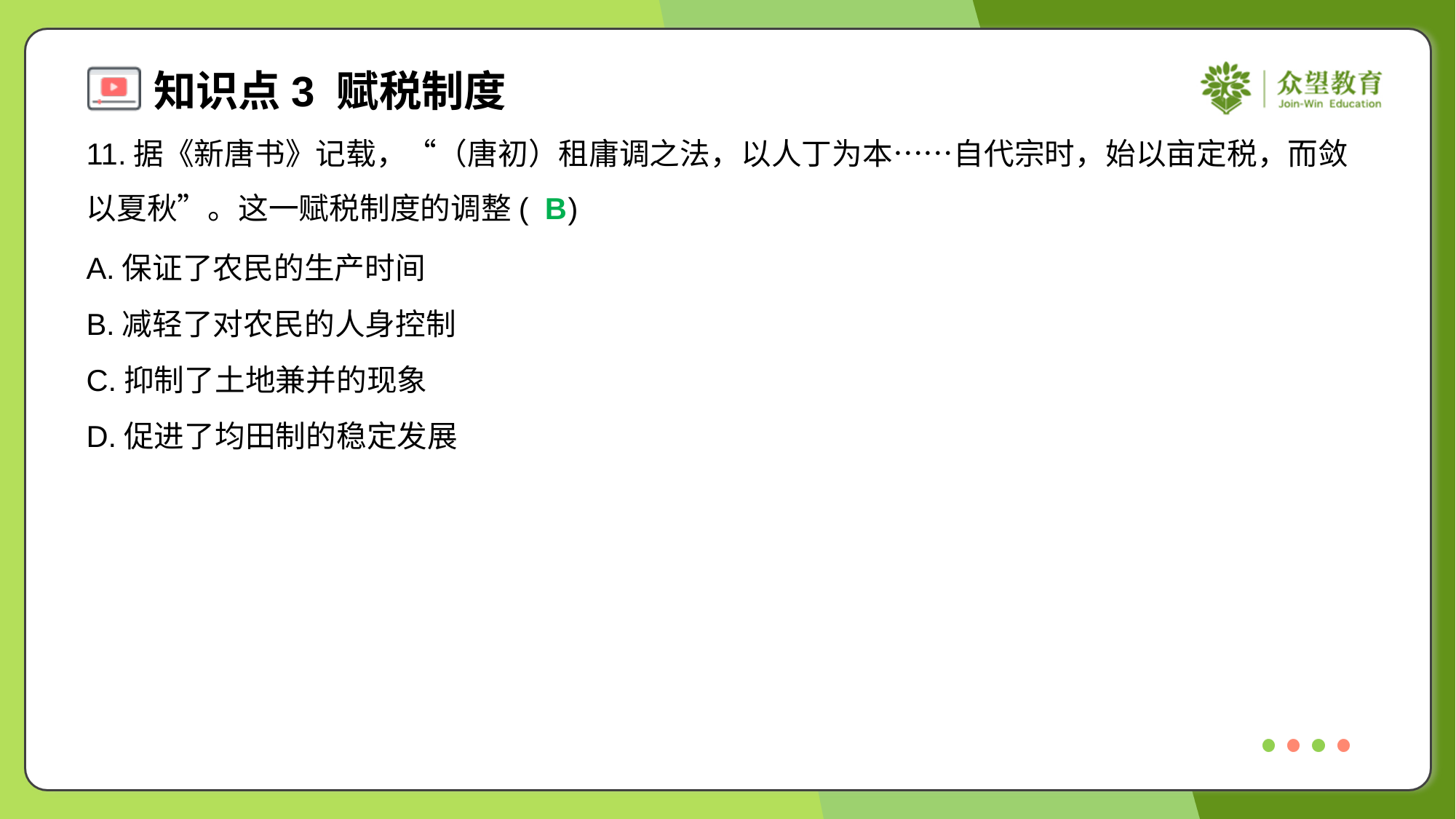

11.据《新唐书》记载，“（唐初）租庸调之法，以人丁为本……自代宗时，始以亩定税，而敛
以夏秋”。这一赋税制度的调整(     )
B
A.保证了农民的生产时间
B.减轻了对农民的人身控制
C.抑制了土地兼并的现象
D.促进了均田制的稳定发展